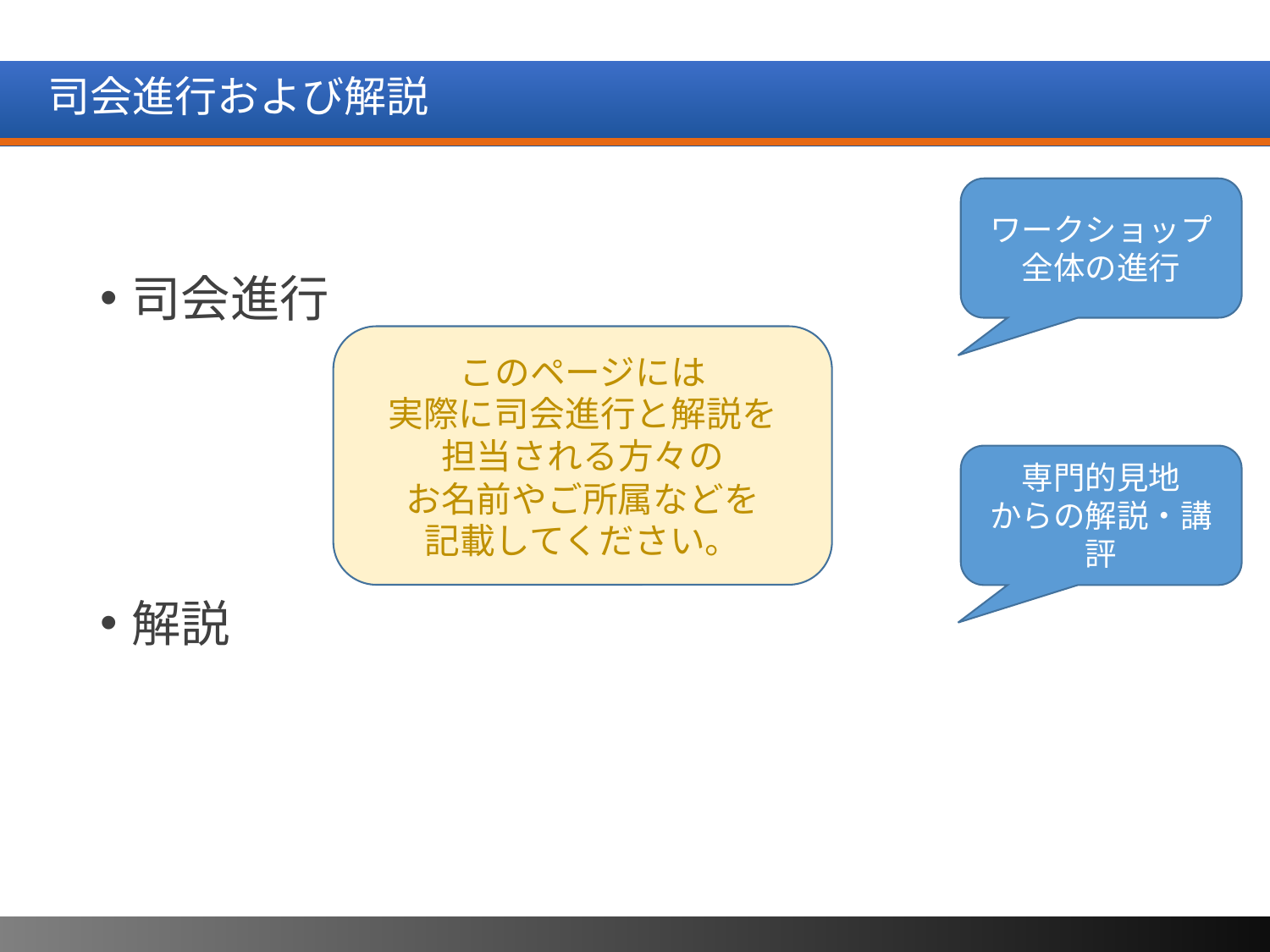

# 司会進行および解説
ワークショップ
全体の進行

司会進行

解説

このページには
実際に司会進行と解説を
担当される方々の
お名前やご所属などを
記載してください。
専門的見地
からの解説・講評
5